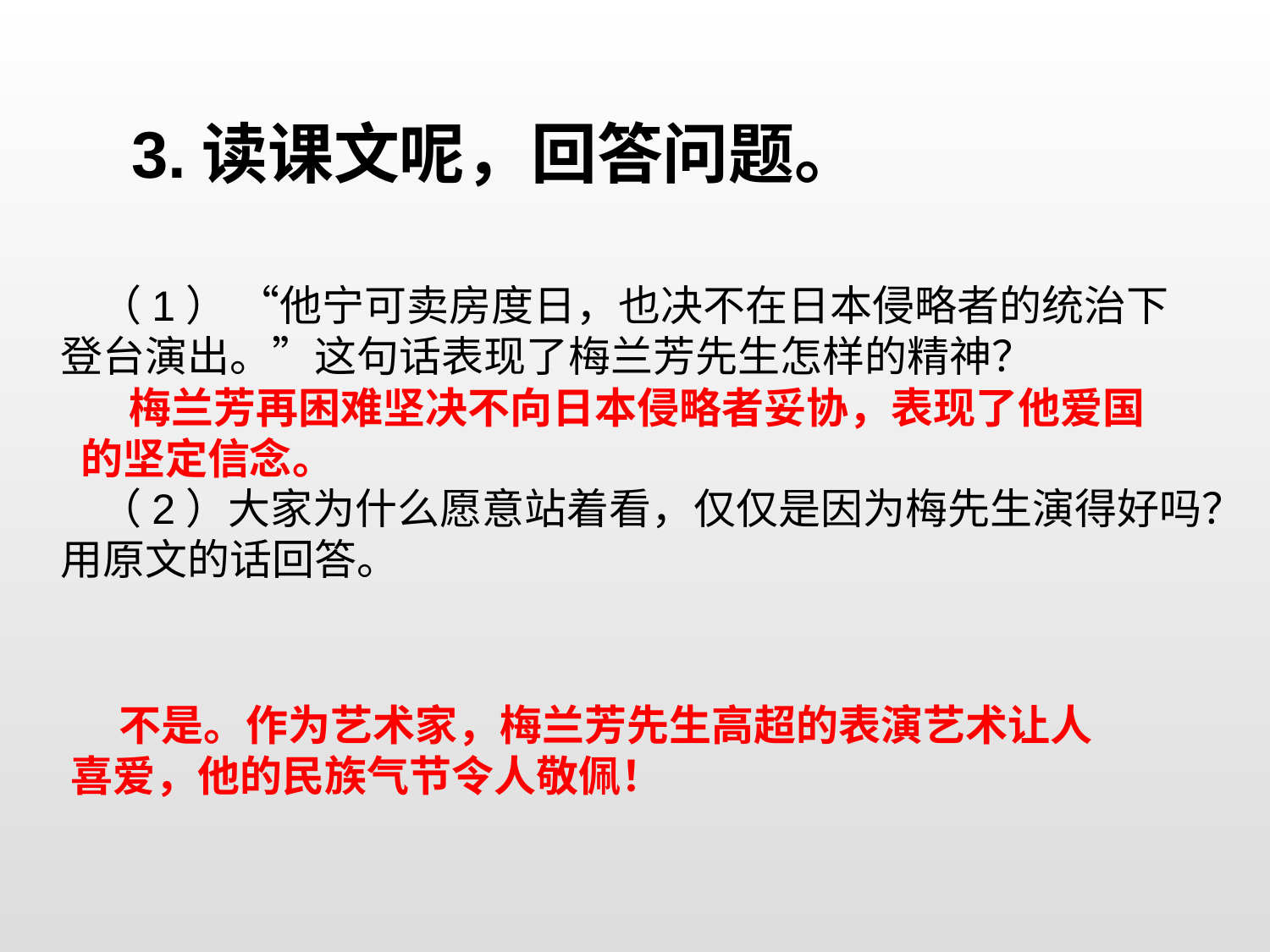

3.读课文呢，回答问题。
   （1） “他宁可卖房度日，也决不在日本侵略者的统治下登台演出。”这句话表现了梅兰芳先生怎样的精神？

   （2）大家为什么愿意站着看，仅仅是因为梅先生演得好吗？用原文的话回答。
    梅兰芳再困难坚决不向日本侵略者妥协，表现了他爱国的坚定信念。
    不是。作为艺术家，梅兰芳先生高超的表演艺术让人喜爱，他的民族气节令人敬佩！